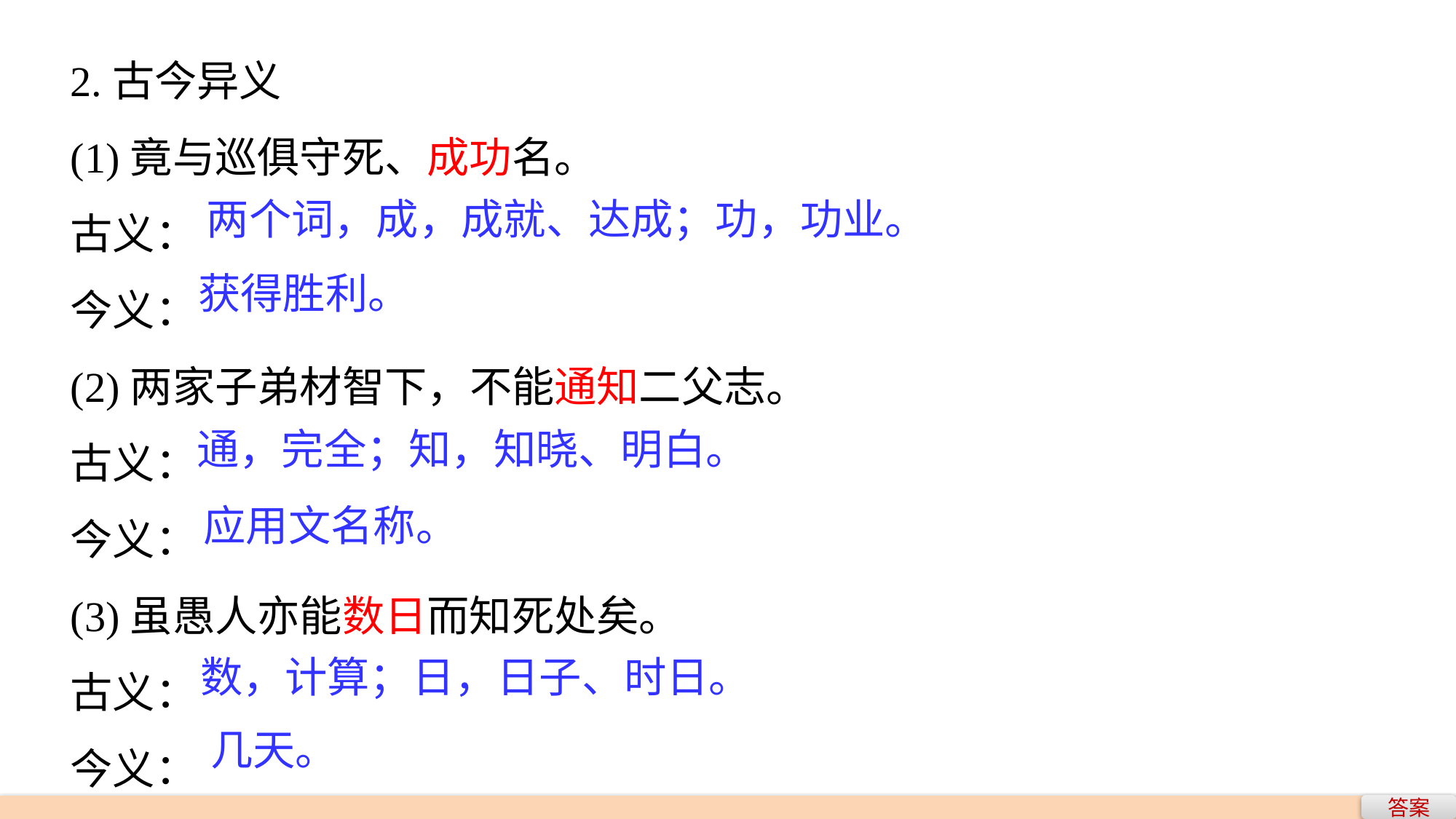

2.古今异义
(1)竟与巡俱守死、成功名。
古义：
今义：
(2)两家子弟材智下，不能通知二父志。
古义：
今义：
(3)虽愚人亦能数日而知死处矣。
古义：
今义：
两个词，成，成就、达成；功，功业。
获得胜利。
通，完全；知，知晓、明白。
应用文名称。
数，计算；日，日子、时日。
几天。
答案